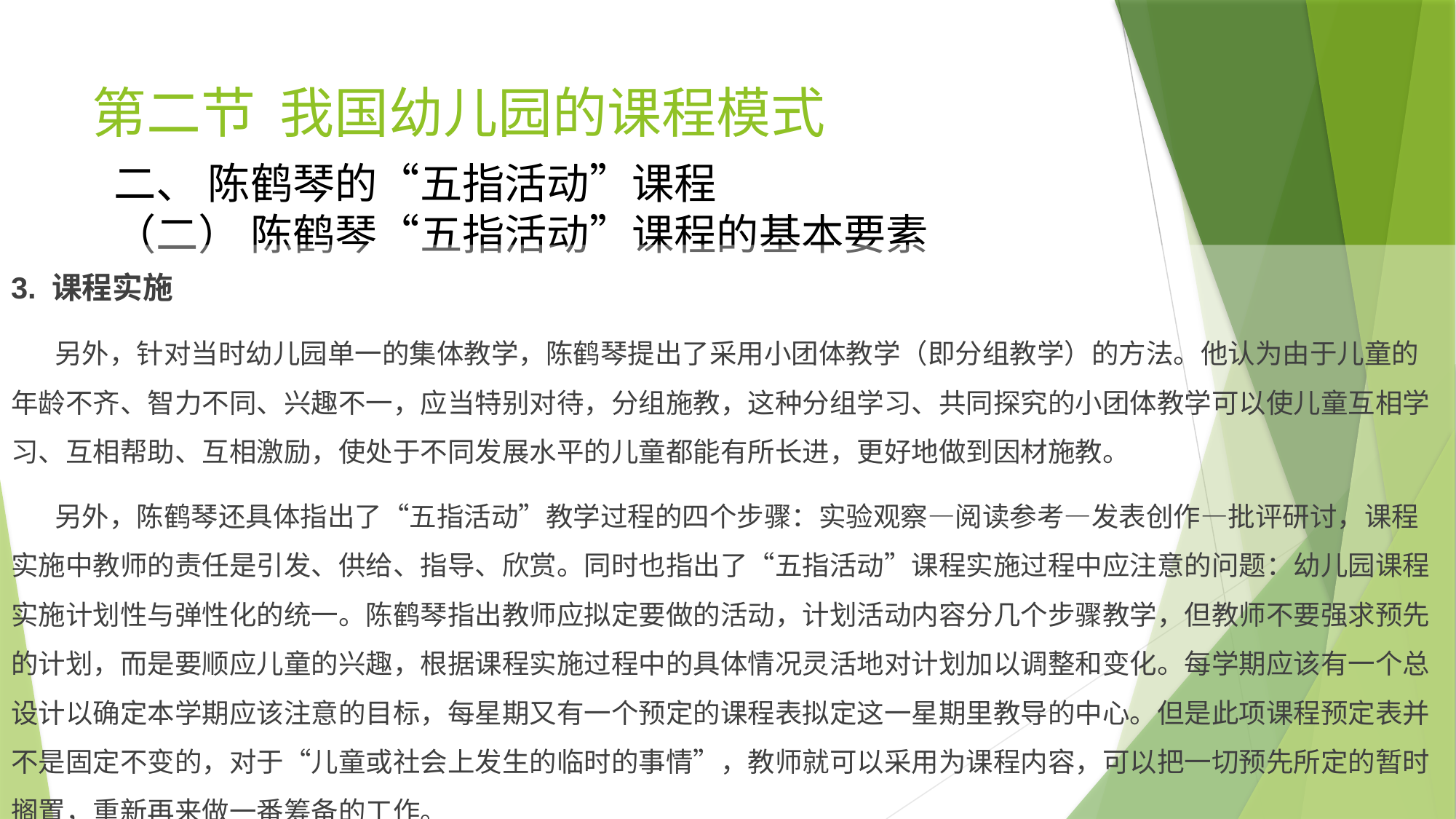

# 第二节  我国幼儿园的课程模式
二、 陈鹤琴的“五指活动”课程
（二） 陈鹤琴“五指活动”课程的基本要素
3. 课程实施
      另外，针对当时幼儿园单一的集体教学，陈鹤琴提出了采用小团体教学（即分组教学）的方法。他认为由于儿童的年龄不齐、智力不同、兴趣不一，应当特别对待，分组施教，这种分组学习、共同探究的小团体教学可以使儿童互相学习、互相帮助、互相激励，使处于不同发展水平的儿童都能有所长进，更好地做到因材施教。
      另外，陈鹤琴还具体指出了“五指活动”教学过程的四个步骤：实验观察—阅读参考—发表创作—批评研讨，课程实施中教师的责任是引发、供给、指导、欣赏。同时也指出了“五指活动”课程实施过程中应注意的问题：幼儿园课程实施计划性与弹性化的统一。陈鹤琴指出教师应拟定要做的活动，计划活动内容分几个步骤教学，但教师不要强求预先的计划，而是要顺应儿童的兴趣，根据课程实施过程中的具体情况灵活地对计划加以调整和变化。每学期应该有一个总设计以确定本学期应该注意的目标，每星期又有一个预定的课程表拟定这一星期里教导的中心。但是此项课程预定表并不是固定不变的，对于“儿童或社会上发生的临时的事情”，教师就可以采用为课程内容，可以把一切预先所定的暂时搁置，重新再来做一番筹备的工作。